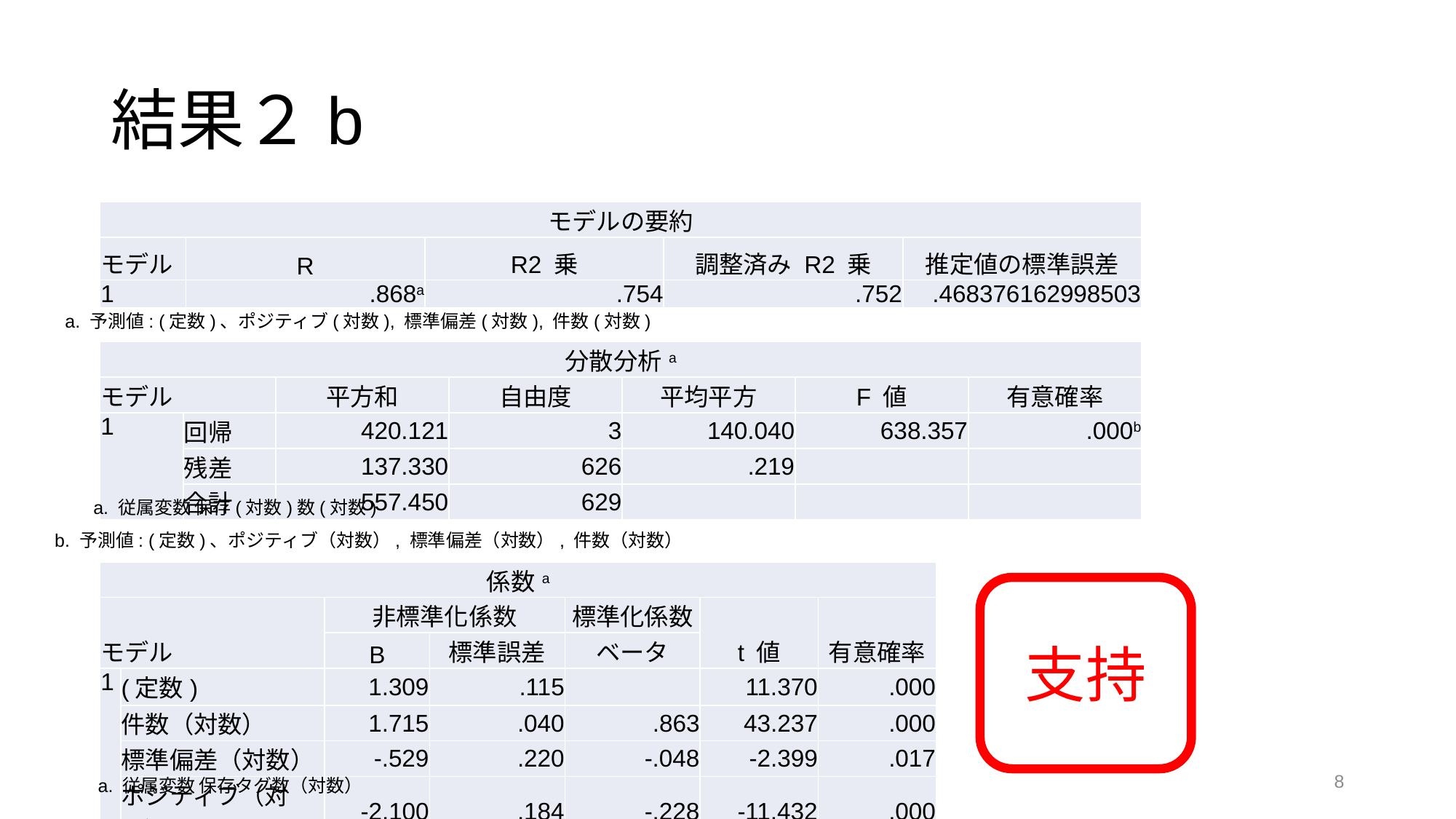

# 結果２b
| モデルの要約 |  |  |  |  |
| --- | --- | --- | --- | --- |
| モデル | R | R2 乗 | 調整済み R2 乗 | 推定値の標準誤差 |
| 1 | .868a | .754 | .752 | .468376162998503 |
a. 予測値: (定数)、ポジティブ(対数), 標準偏差(対数), 件数(対数)
| 分散分析a |  |  |  |  |  |  |
| --- | --- | --- | --- | --- | --- | --- |
| モデル |  | 平方和 | 自由度 | 平均平方 | F 値 | 有意確率 |
| 1 | 回帰 | 420.121 | 3 | 140.040 | 638.357 | .000b |
|  | 残差 | 137.330 | 626 | .219 |  |  |
|  | 合計 | 557.450 | 629 |  |  |  |
a. 従属変数 保存(対数)数(対数)
b. 予測値: (定数)、ポジティブ（対数）, 標準偏差（対数）, 件数（対数）
| 係数a |  |  |  |  |  |  |
| --- | --- | --- | --- | --- | --- | --- |
| モデル |  | 非標準化係数 |  | 標準化係数 | t 値 | 有意確率 |
|  |  | B | 標準誤差 | ベータ |  |  |
| 1 | (定数) | 1.309 | .115 |  | 11.370 | .000 |
|  | 件数（対数） | 1.715 | .040 | .863 | 43.237 | .000 |
|  | 標準偏差（対数） | -.529 | .220 | -.048 | -2.399 | .017 |
|  | ポジティブ（対数） | -2.100 | .184 | -.228 | -11.432 | .000 |
支持
8
a. 従属変数 保存タグ数（対数）